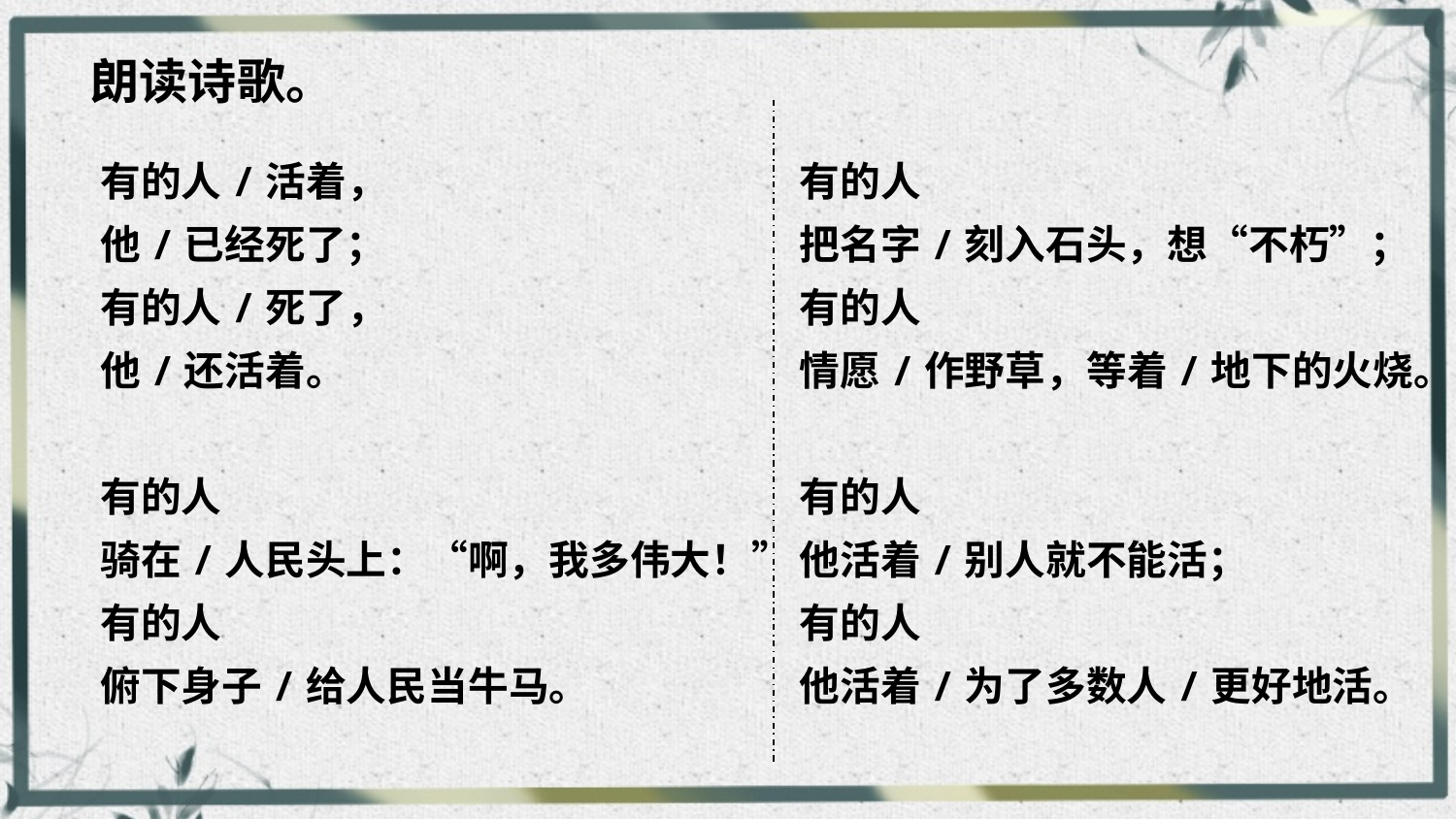

朗读诗歌。
有的人/活着，
他/已经死了；
有的人/死了，
他/还活着。

有的人
骑在/人民头上：“啊，我多伟大！”
有的人
俯下身子/给人民当牛马。
有的人
把名字/刻入石头，想“不朽”；
有的人
情愿/作野草，等着/地下的火烧。

有的人
他活着/别人就不能活；
有的人
他活着/为了多数人/更好地活。